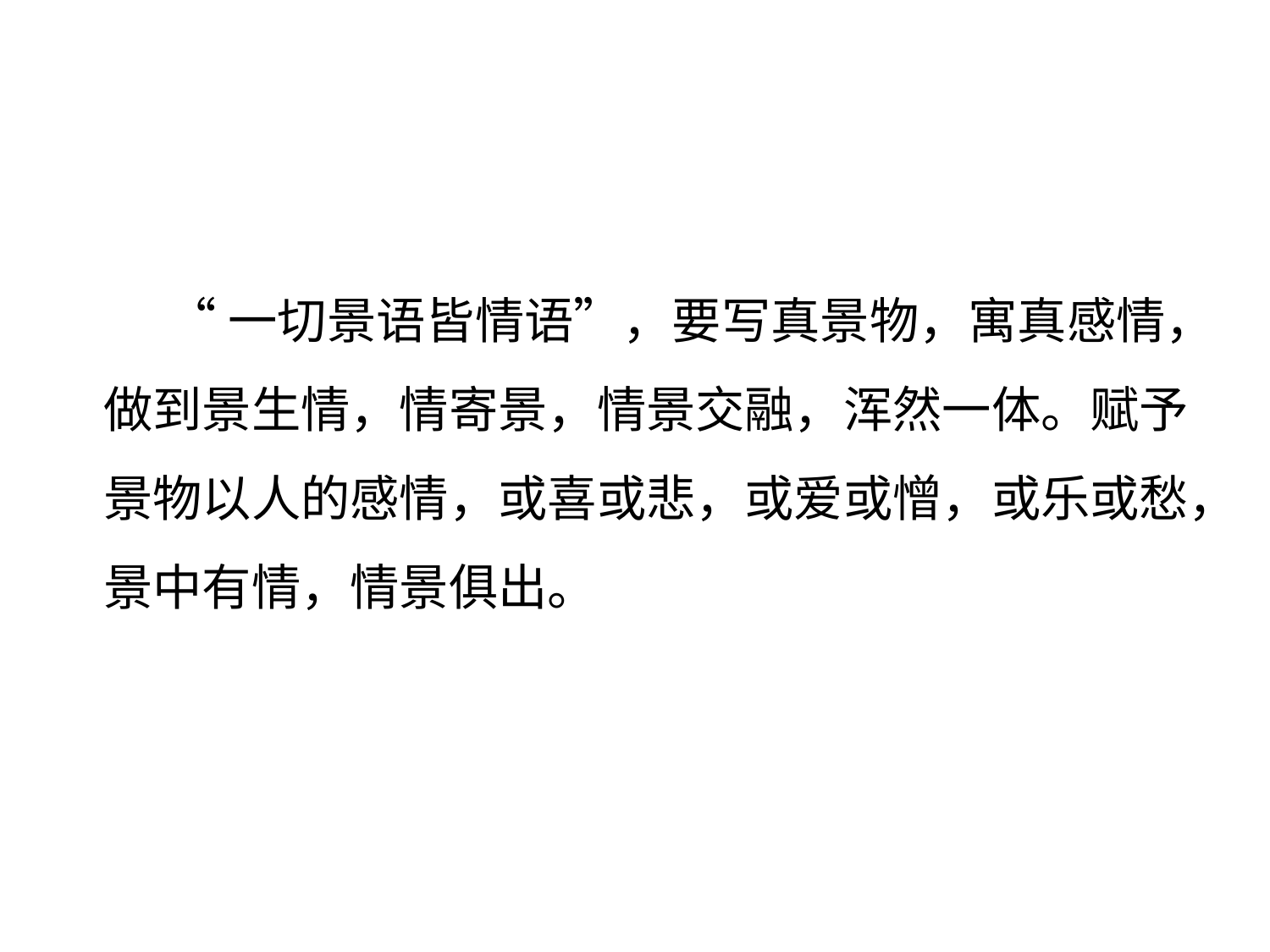

“一切景语皆情语”，要写真景物，寓真感情，做到景生情，情寄景，情景交融，浑然一体。赋予景物以人的感情，或喜或悲，或爱或憎，或乐或愁，景中有情，情景俱出。